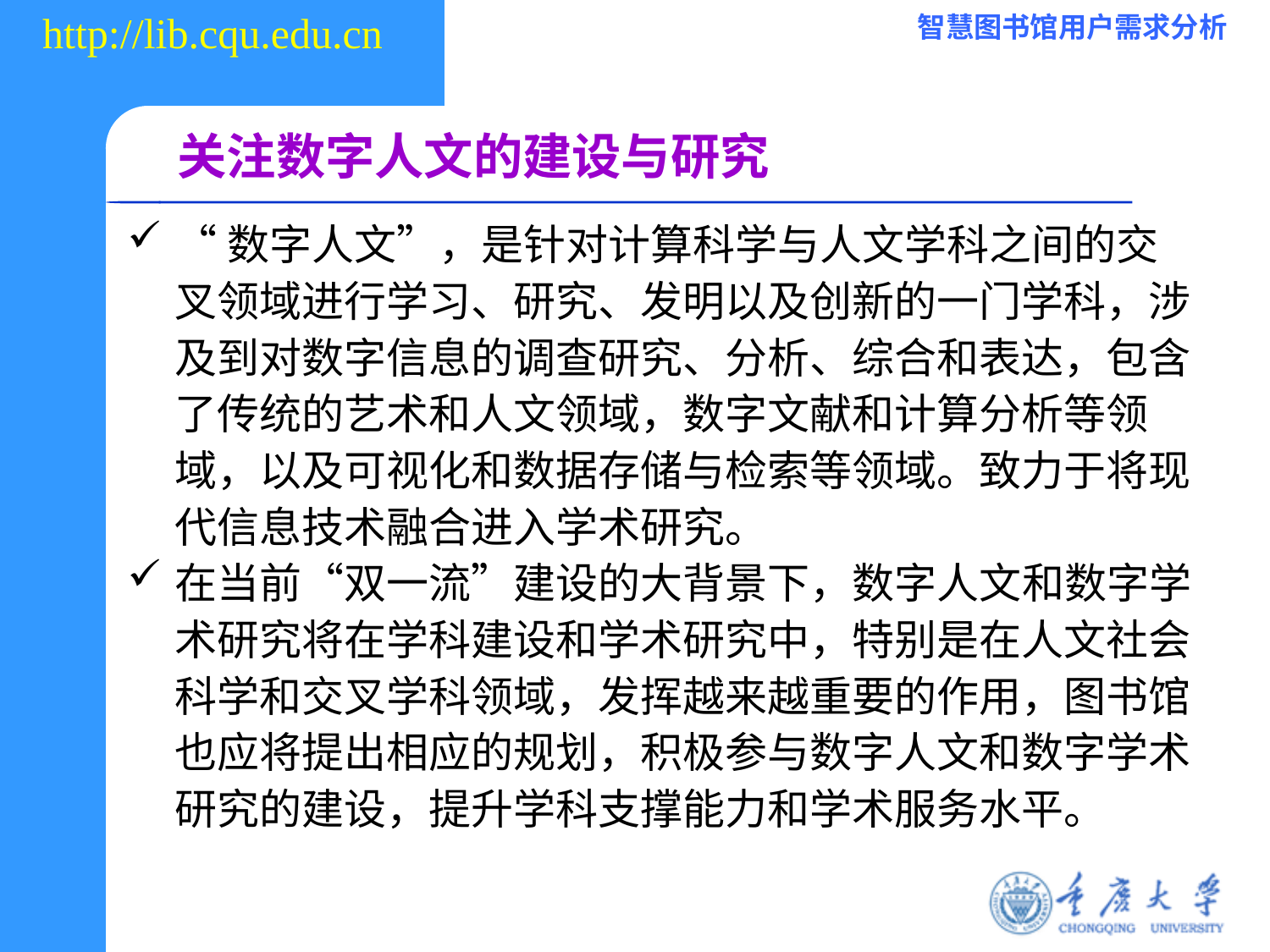

关注数字人文的建设与研究
“数字人文”，是针对计算科学与人文学科之间的交叉领域进行学习、研究、发明以及创新的一门学科，涉及到对数字信息的调查研究、分析、综合和表达，包含了传统的艺术和人文领域，数字文献和计算分析等领域，以及可视化和数据存储与检索等领域。致力于将现代信息技术融合进入学术研究。
在当前“双一流”建设的大背景下，数字人文和数字学术研究将在学科建设和学术研究中，特别是在人文社会科学和交叉学科领域，发挥越来越重要的作用，图书馆也应将提出相应的规划，积极参与数字人文和数字学术研究的建设，提升学科支撑能力和学术服务水平。